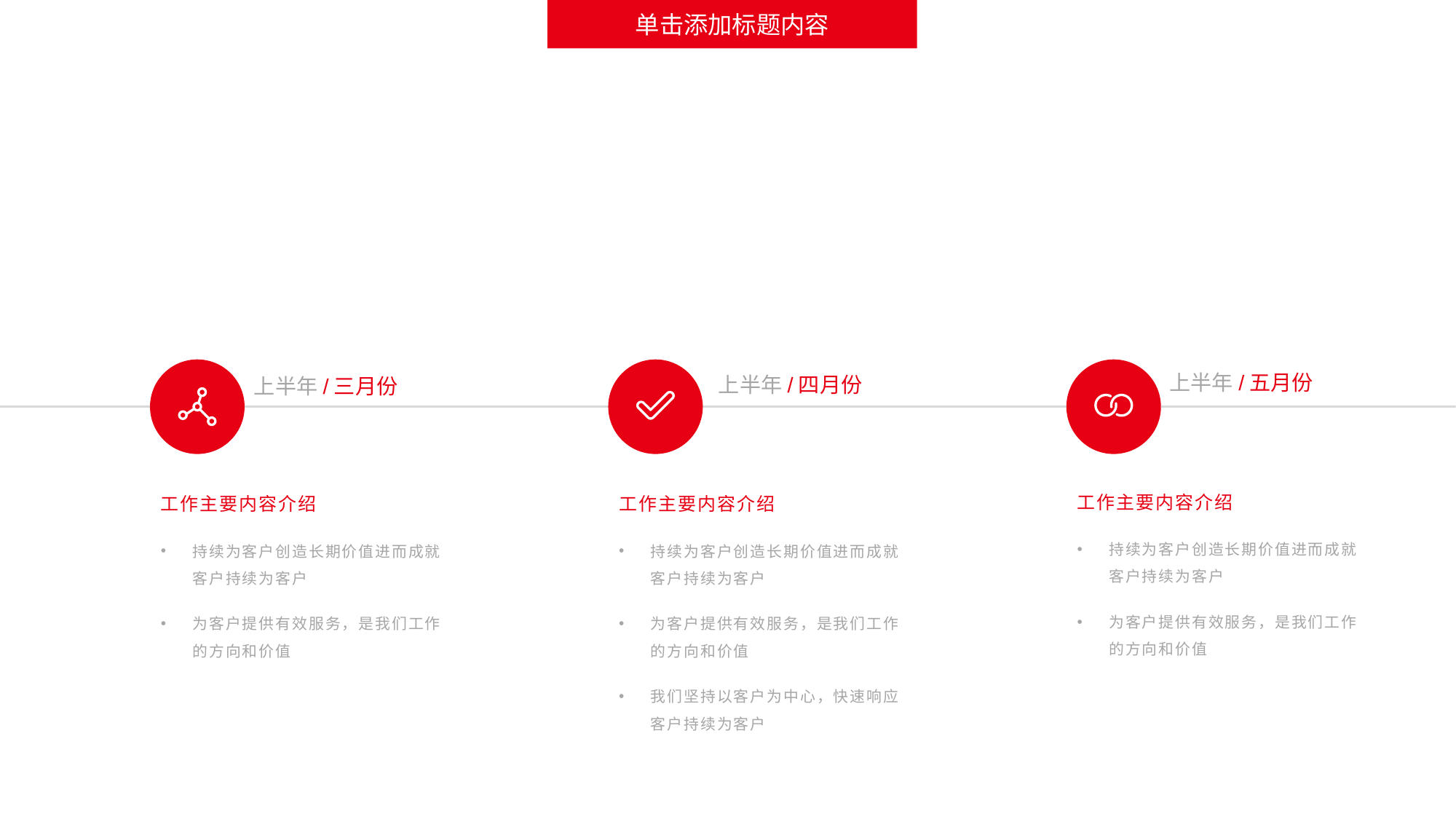

单击添加标题内容

上半年/五月份
上半年/四月份
上半年/三月份
工作主要内容介绍
持续为客户创造长期价值进而成就客户持续为客户
为客户提供有效服务，是我们工作的方向和价值
工作主要内容介绍
持续为客户创造长期价值进而成就客户持续为客户
为客户提供有效服务，是我们工作的方向和价值
工作主要内容介绍
持续为客户创造长期价值进而成就客户持续为客户
为客户提供有效服务，是我们工作的方向和价值
我们坚持以客户为中心，快速响应客户持续为客户